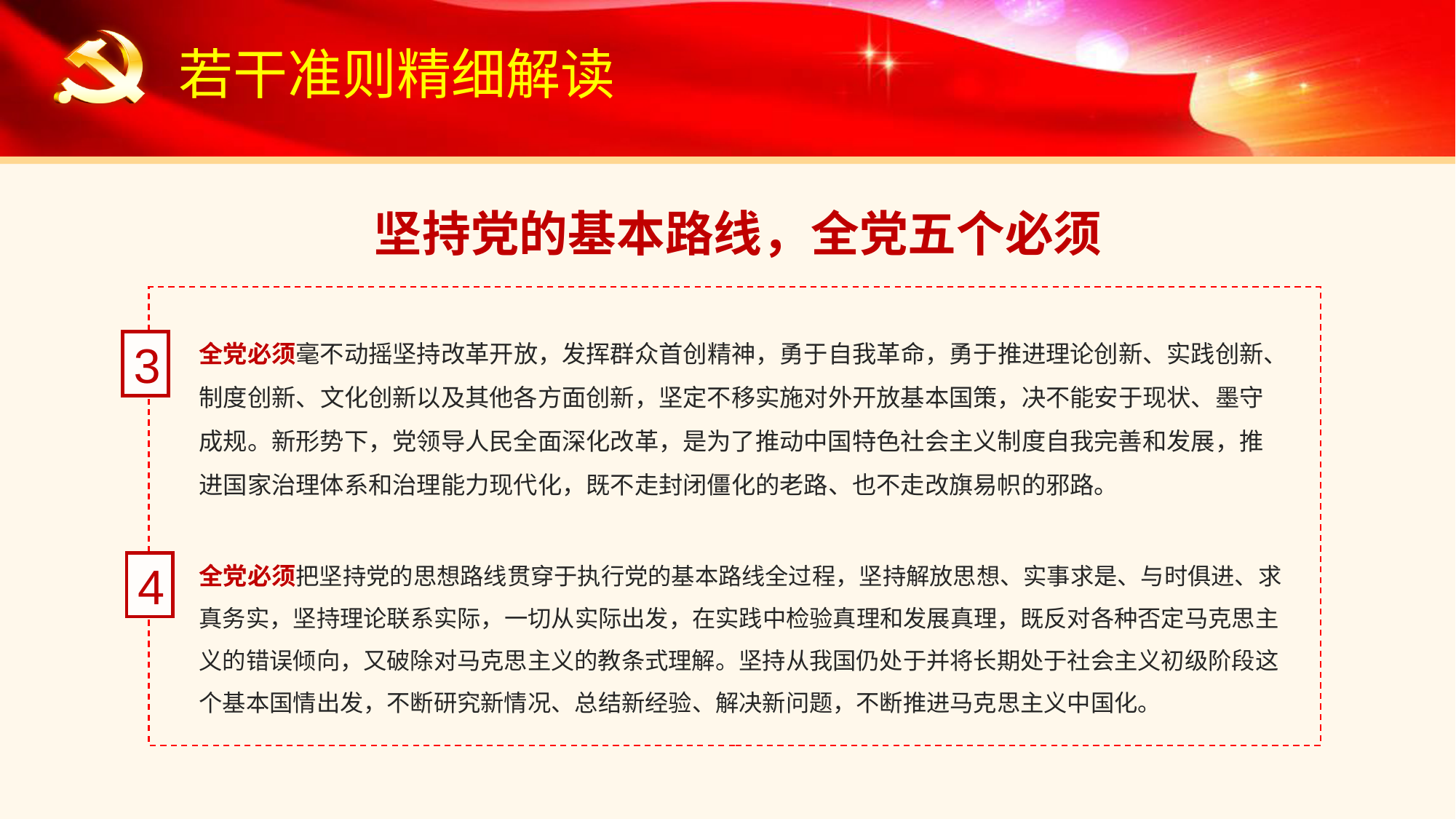

若干准则精细解读
坚持党的基本路线，全党五个必须

全党必须毫不动摇坚持改革开放，发挥群众首创精神，勇于自我革命，勇于推进理论创新、实践创新、制度创新、文化创新以及其他各方面创新，坚定不移实施对外开放基本国策，决不能安于现状、墨守成规。新形势下，党领导人民全面深化改革，是为了推动中国特色社会主义制度自我完善和发展，推进国家治理体系和治理能力现代化，既不走封闭僵化的老路、也不走改旗易帜的邪路。
3
全党必须把坚持党的思想路线贯穿于执行党的基本路线全过程，坚持解放思想、实事求是、与时俱进、求真务实，坚持理论联系实际，一切从实际出发，在实践中检验真理和发展真理，既反对各种否定马克思主义的错误倾向，又破除对马克思主义的教条式理解。坚持从我国仍处于并将长期处于社会主义初级阶段这个基本国情出发，不断研究新情况、总结新经验、解决新问题，不断推进马克思主义中国化。
4